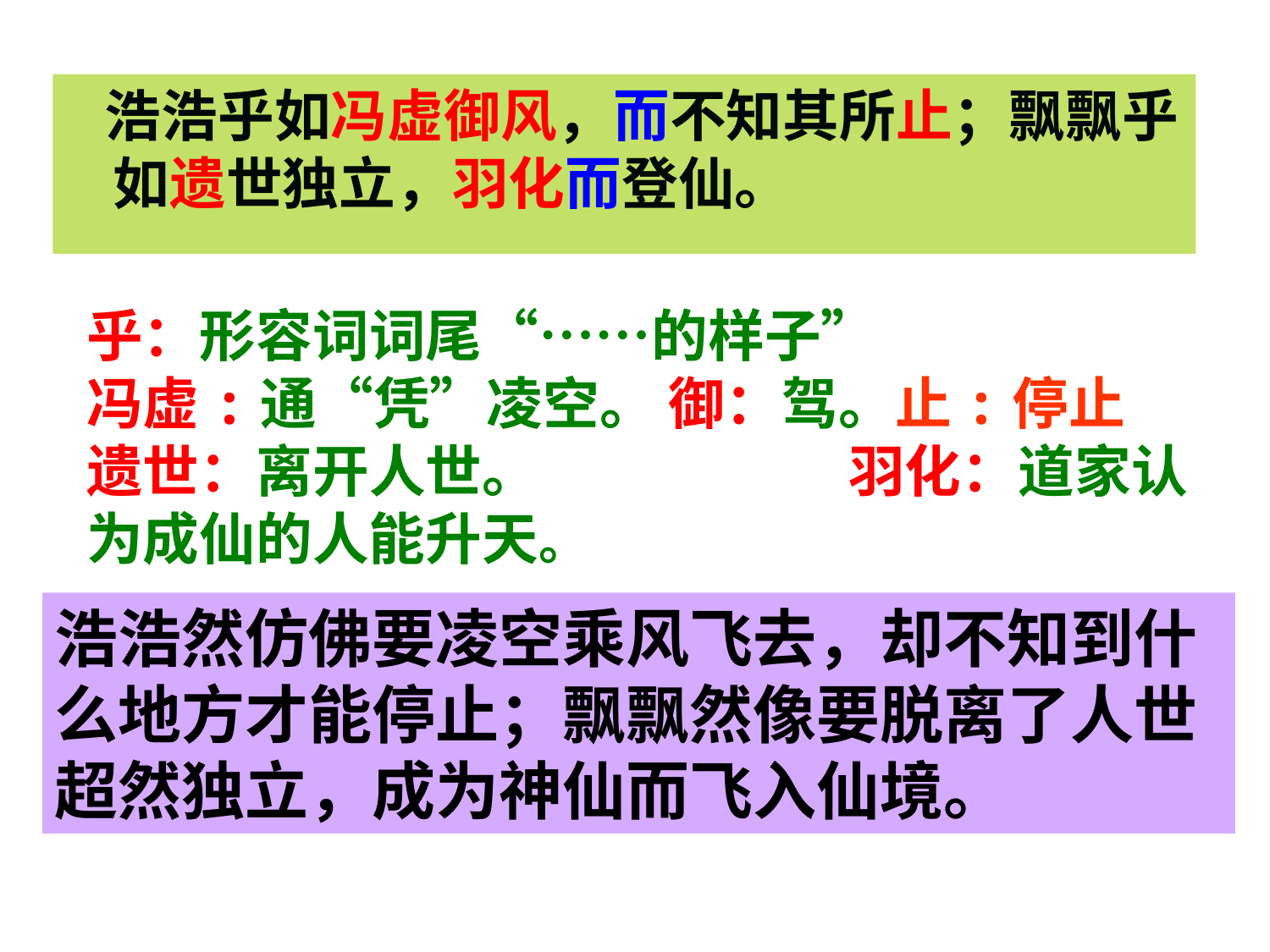

浩浩乎如冯虚御风，而不知其所止；飘飘乎如遗世独立，羽化而登仙。
乎：形容词词尾“……的样子”
冯虚:通“凭”凌空。 御：驾。止:停止
遗世：离开人世。                        羽化：道家认为成仙的人能升天。
浩浩然仿佛要凌空乘风飞去，却不知到什么地方才能停止；飘飘然像要脱离了人世超然独立，成为神仙而飞入仙境。